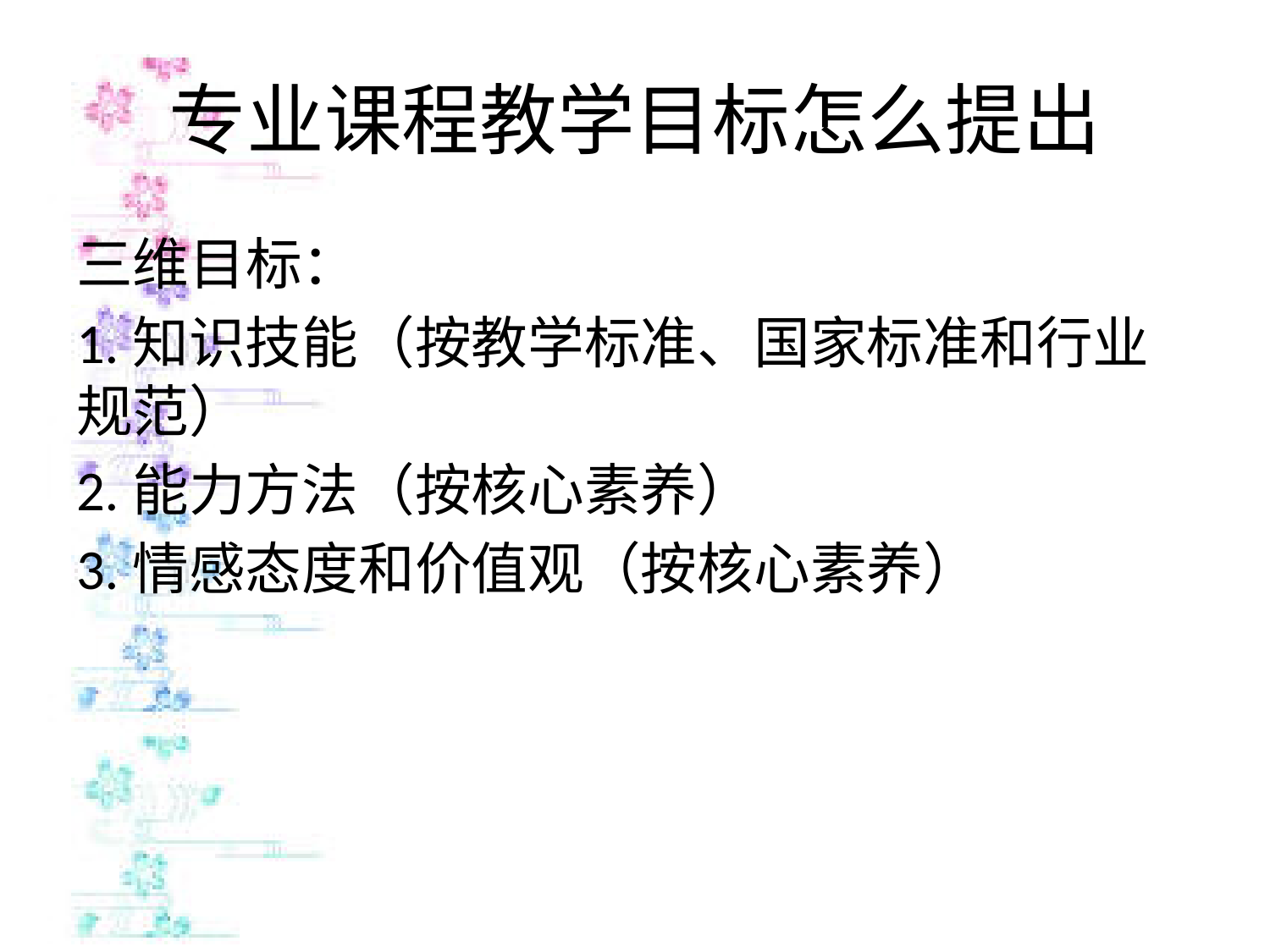

# 专业课程教学目标怎么提出
三维目标：
1.知识技能（按教学标准、国家标准和行业规范）
2.能力方法（按核心素养）
3.情感态度和价值观（按核心素养）